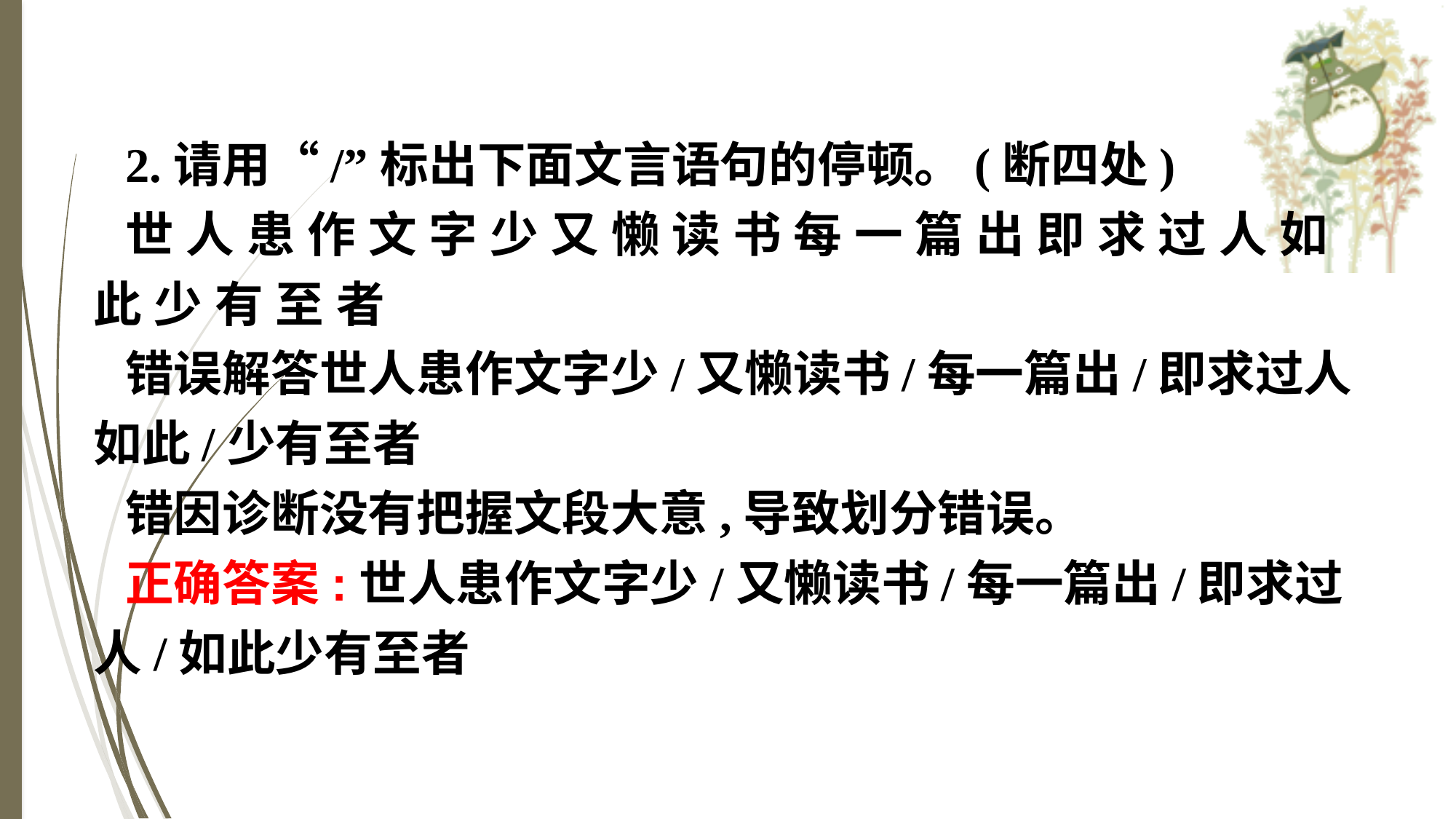

2.请用“/”标出下面文言语句的停顿。(断四处)
世 人 患 作 文 字 少 又 懒 读 书 每 一 篇 出 即 求 过 人 如 此 少 有 至 者
错误解答世人患作文字少/又懒读书/每一篇出/即求过人如此/少有至者
错因诊断没有把握文段大意,导致划分错误。
正确答案:世人患作文字少/又懒读书/每一篇出/即求过人/如此少有至者